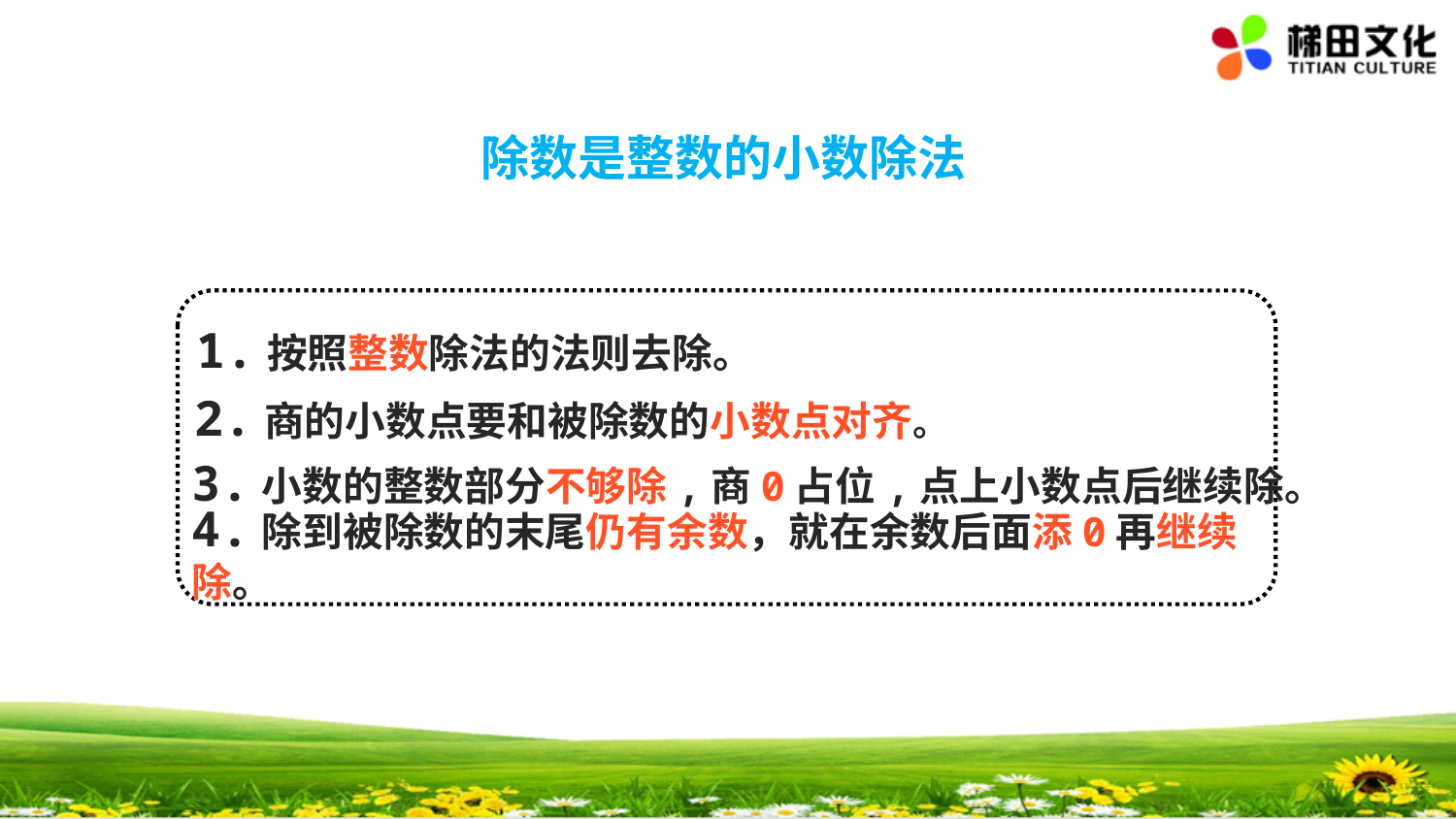

除数是整数的小数除法

1.按照整数除法的法则去除。
2.商的小数点要和被除数的小数点对齐。
3.小数的整数部分不够除,商0占位,点上小数点后继续除。
4.除到被除数的末尾仍有余数，就在余数后面添0再继续除。